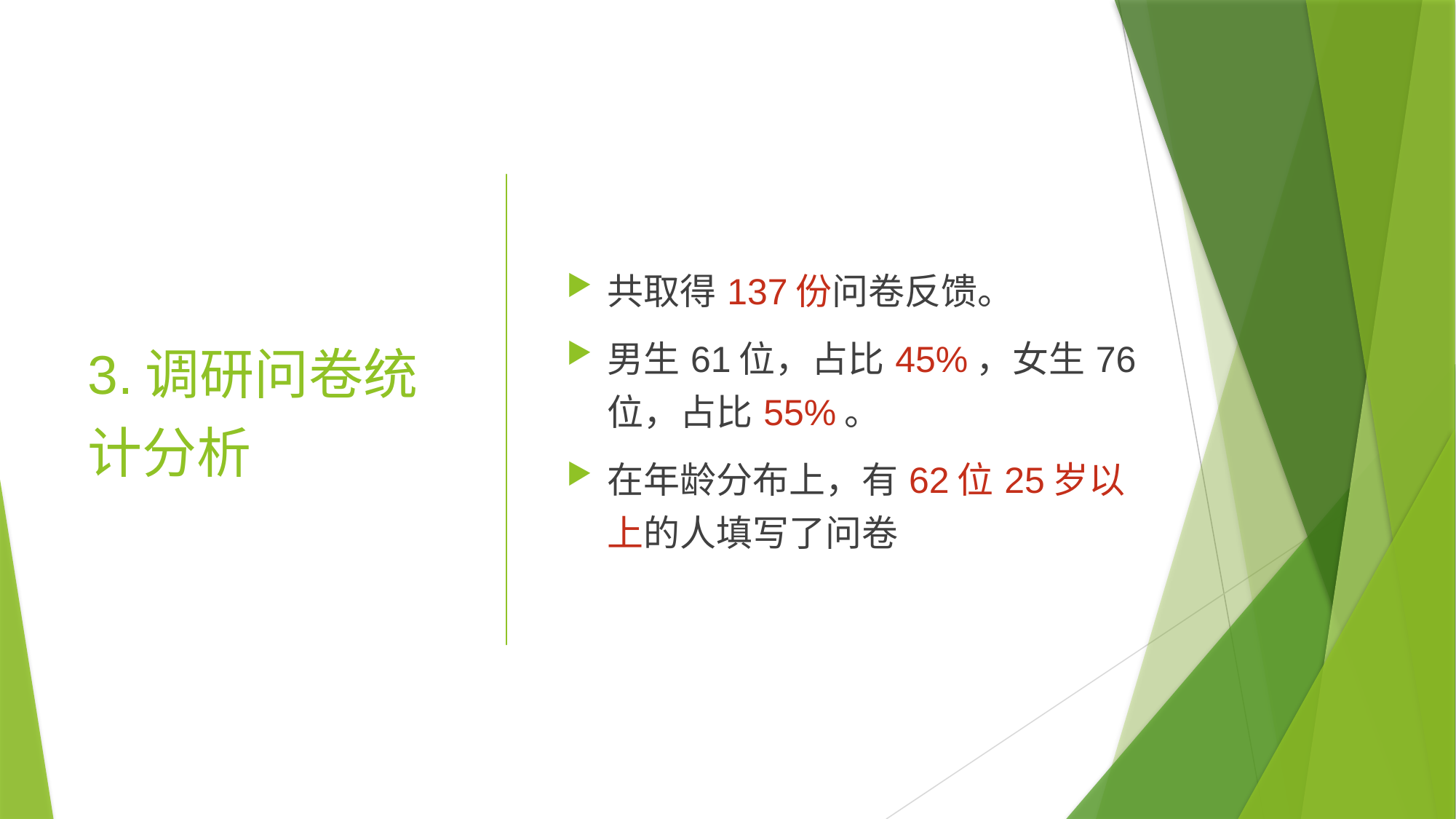

# 3.调研问卷统计分析
共取得137份问卷反馈。
男生61位，占比45%，女生76位，占比55%。
在年龄分布上，有62位25岁以上的人填写了问卷